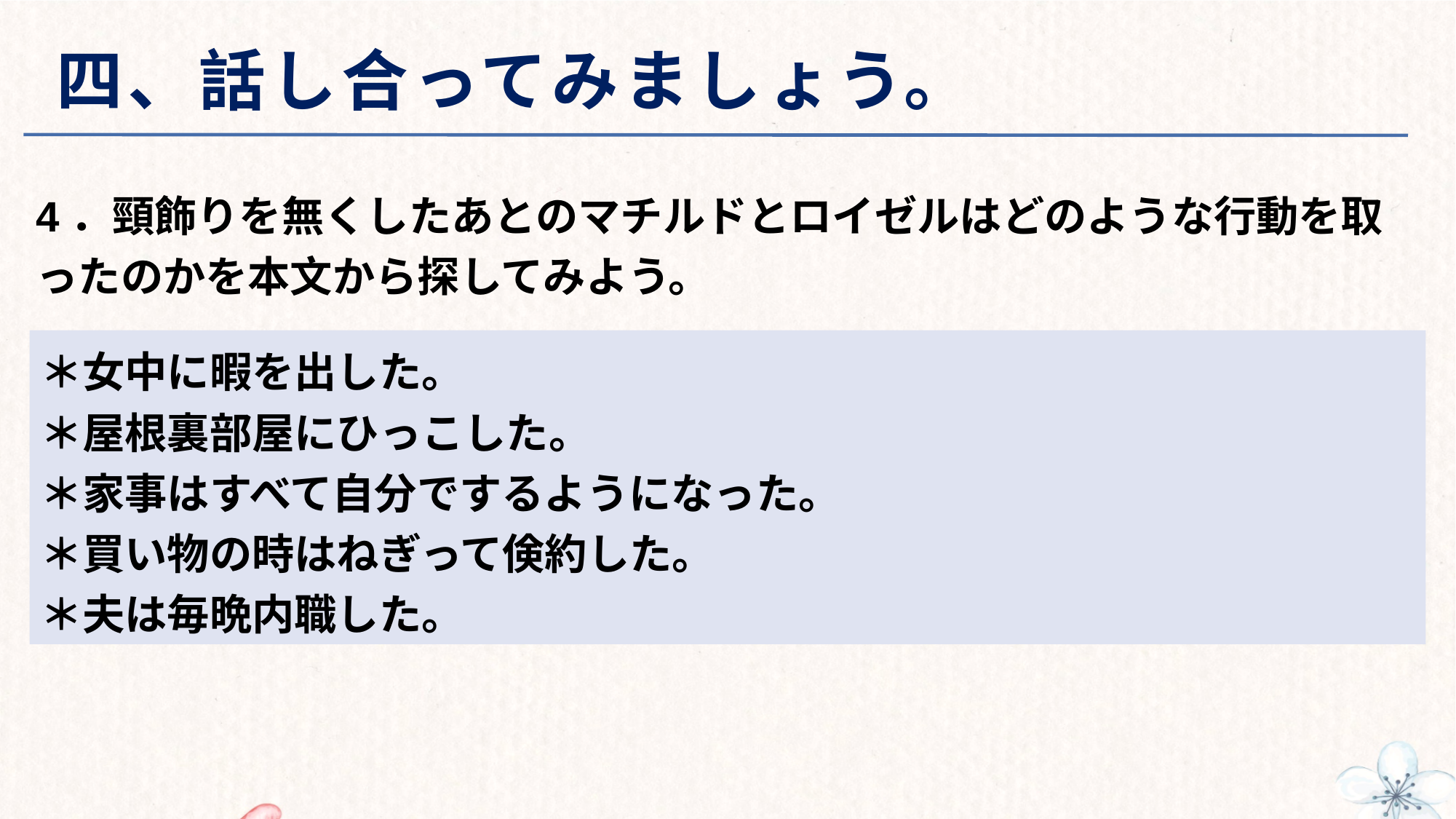

# 四、話し合ってみましょう。
4．頸飾りを無くしたあとのマチルドとロイゼルはどのような行動を取ったのかを本文から探してみよう。
＊女中に暇を出した。
＊屋根裏部屋にひっこした。
＊家事はすべて自分でするようになった。
＊買い物の時はねぎって倹約した。
＊夫は毎晩内職した。